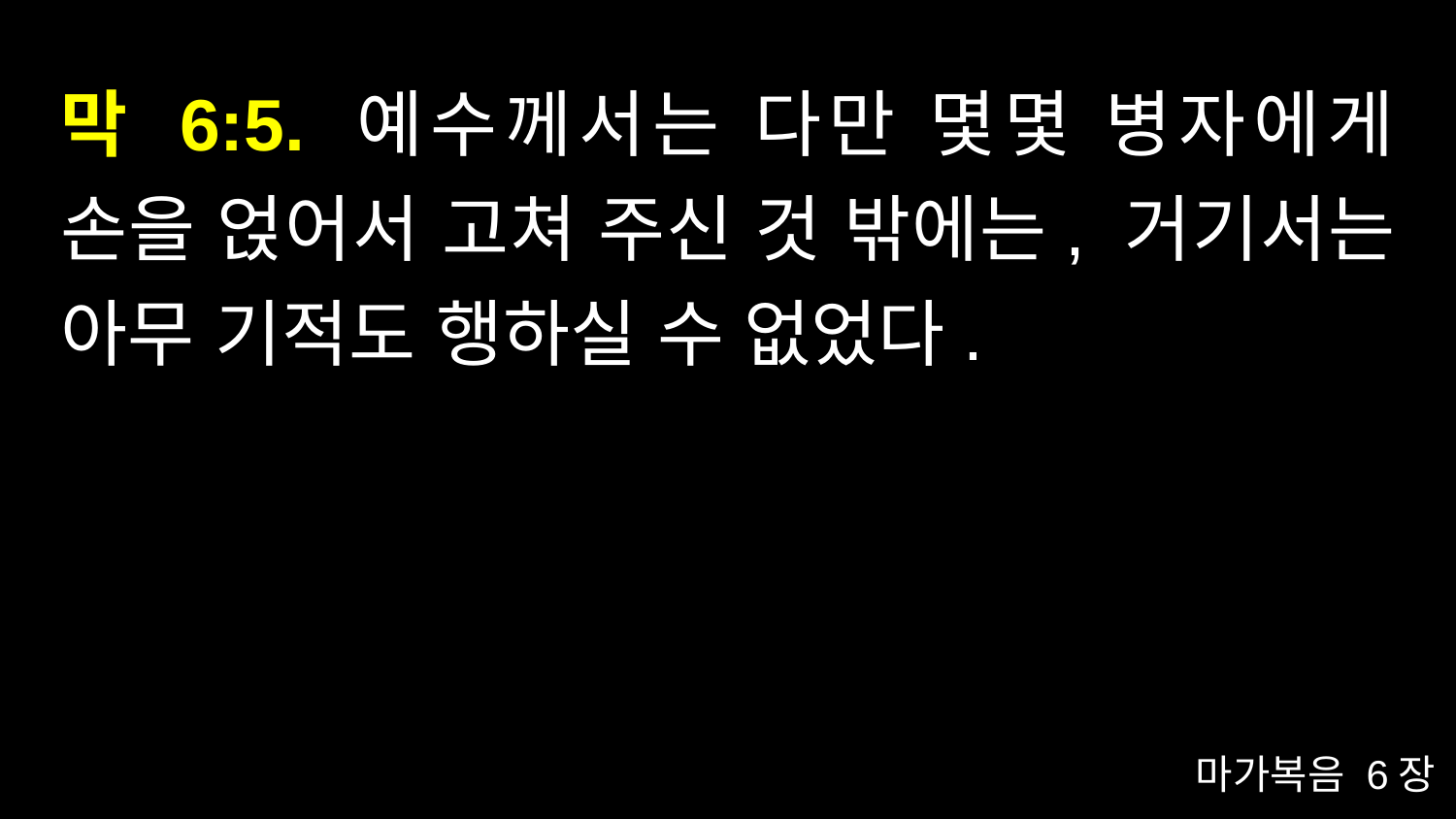

# 막 6:5. 예수께서는 다만 몇몇 병자에게 손을 얹어서 고쳐 주신 것 밖에는, 거기서는 아무 기적도 행하실 수 없었다.
마가복음 6장